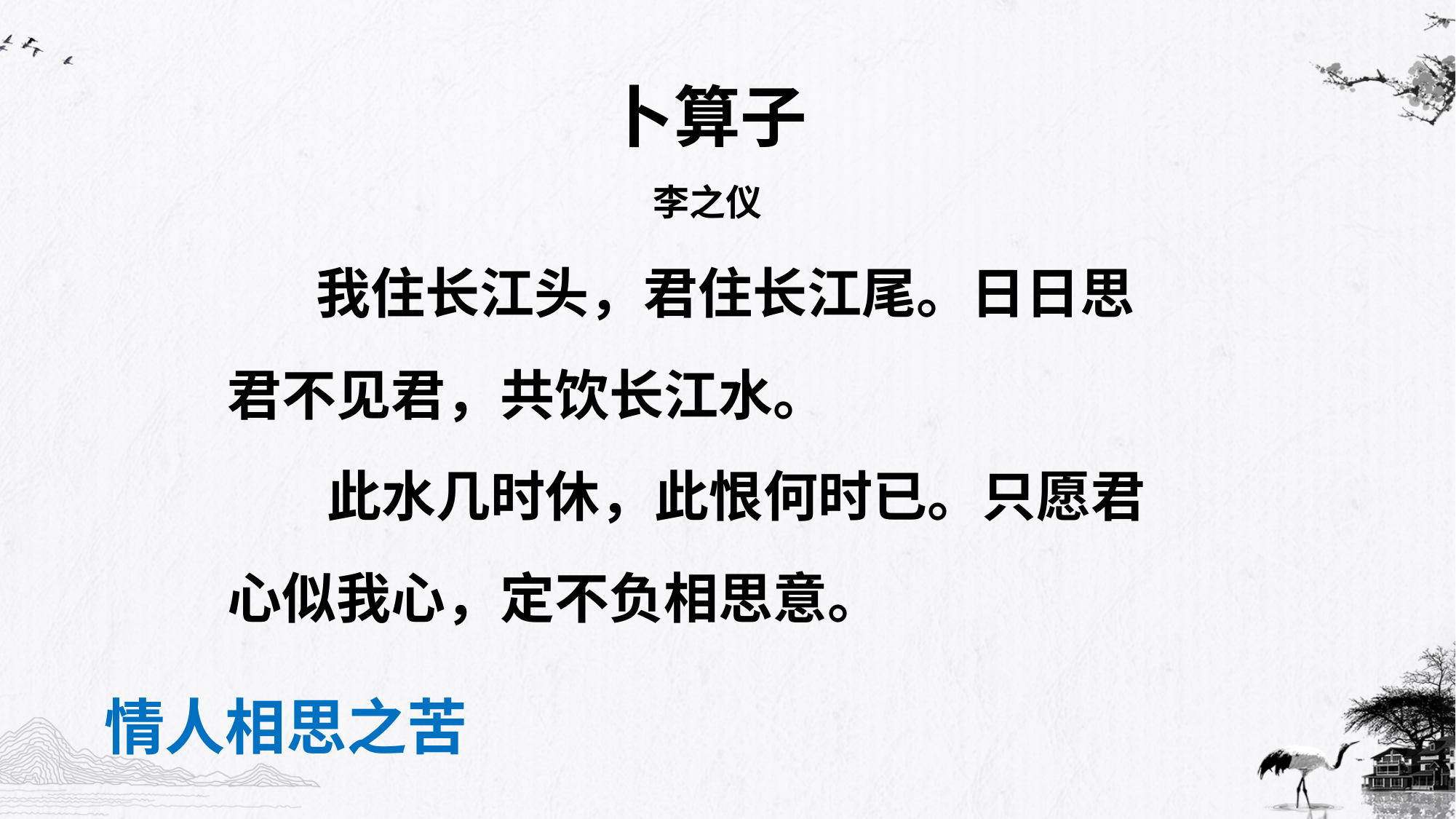

卜算子
李之仪
       我住长江头，君住长江尾。日日思君不见君，共饮长江水。
       此水几时休，此恨何时已。只愿君心似我心，定不负相思意。
情人相思之苦